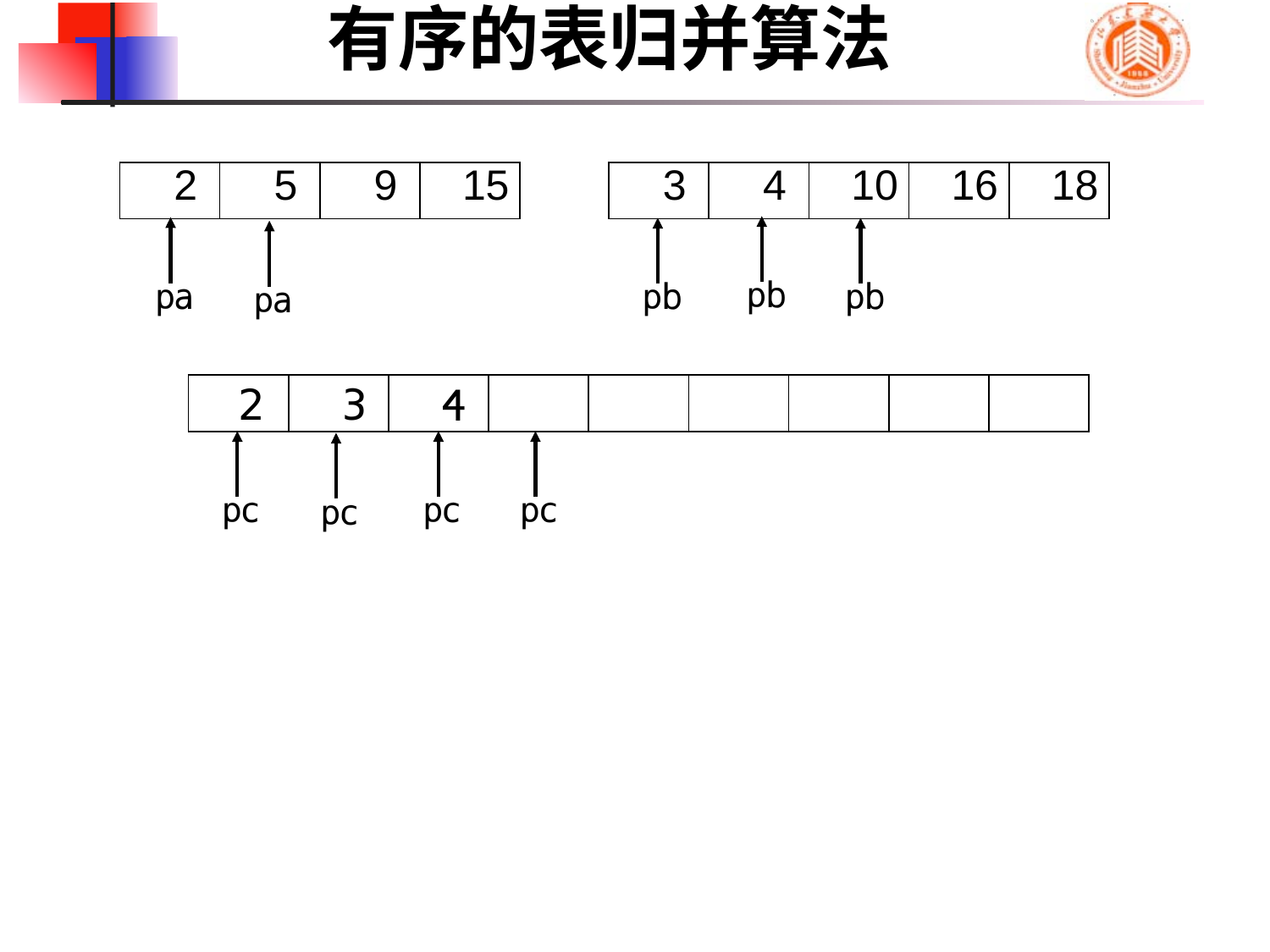

有序的表归并算法
| 2 | 5 | 9 | 15 |
| --- | --- | --- | --- |
| 3 | 4 | 10 | 16 | 18 |
| --- | --- | --- | --- | --- |

pb

pa

pb

pb

pa
2
3
4
|  |  |  |  |  |  |  |  |  |
| --- | --- | --- | --- | --- | --- | --- | --- | --- |

pc

pc

pc

pc